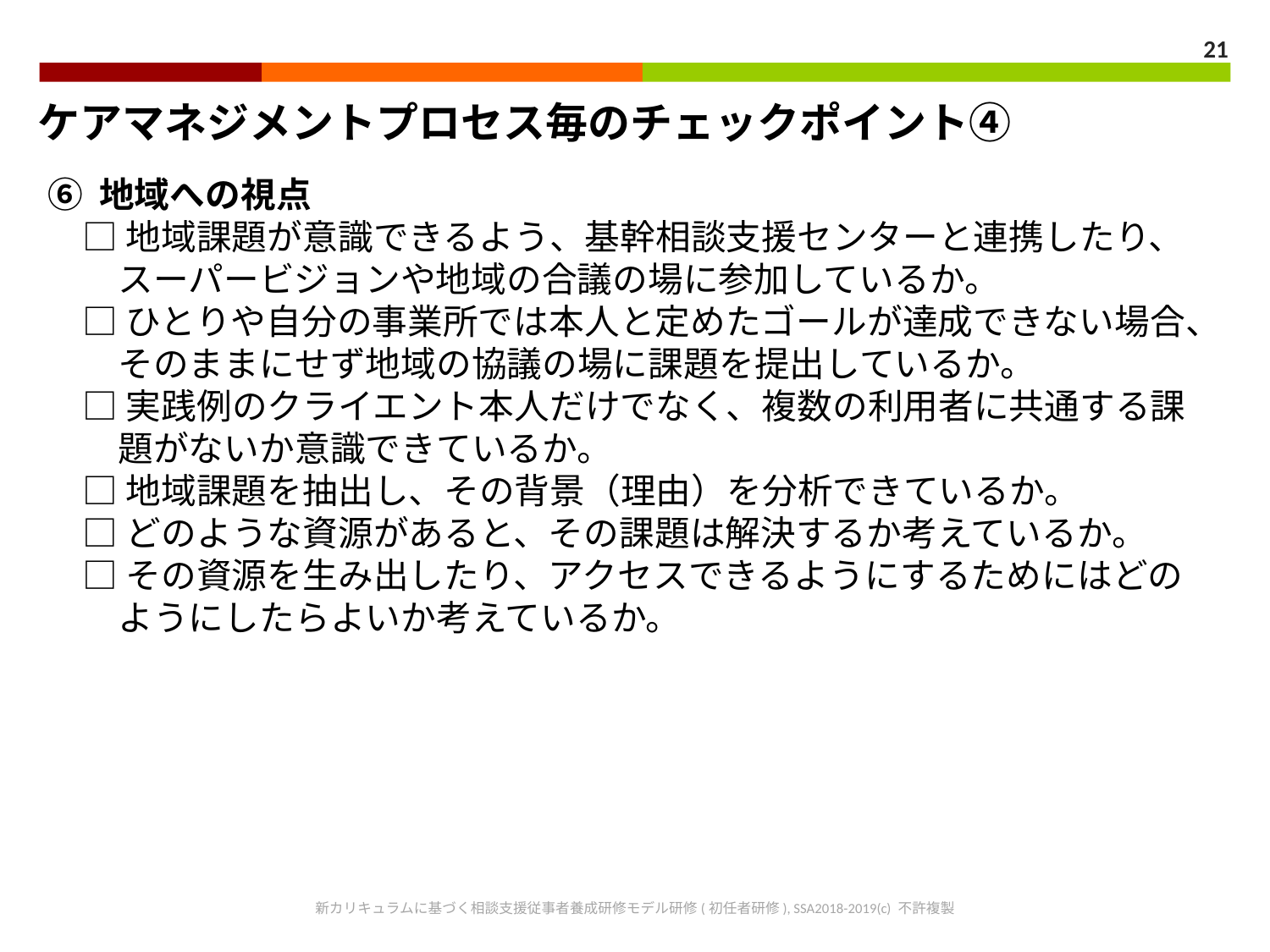

21
ケアマネジメントプロセス毎のチェックポイント④
⑥ 地域への視点
　□ 地域課題が意識できるよう、基幹相談支援センターと連携したり、
　　スーパービジョンや地域の合議の場に参加しているか。
　□ ひとりや自分の事業所では本人と定めたゴールが達成できない場合、
　　そのままにせず地域の協議の場に課題を提出しているか。
　□ 実践例のクライエント本人だけでなく、複数の利用者に共通する課
　　題がないか意識できているか。
　□ 地域課題を抽出し、その背景（理由）を分析できているか。
　□ どのような資源があると、その課題は解決するか考えているか。
　□ その資源を生み出したり、アクセスできるようにするためにはどの
　　ようにしたらよいか考えているか。
新カリキュラムに基づく相談支援従事者養成研修モデル研修(初任者研修), SSA2018-2019(c) 不許複製